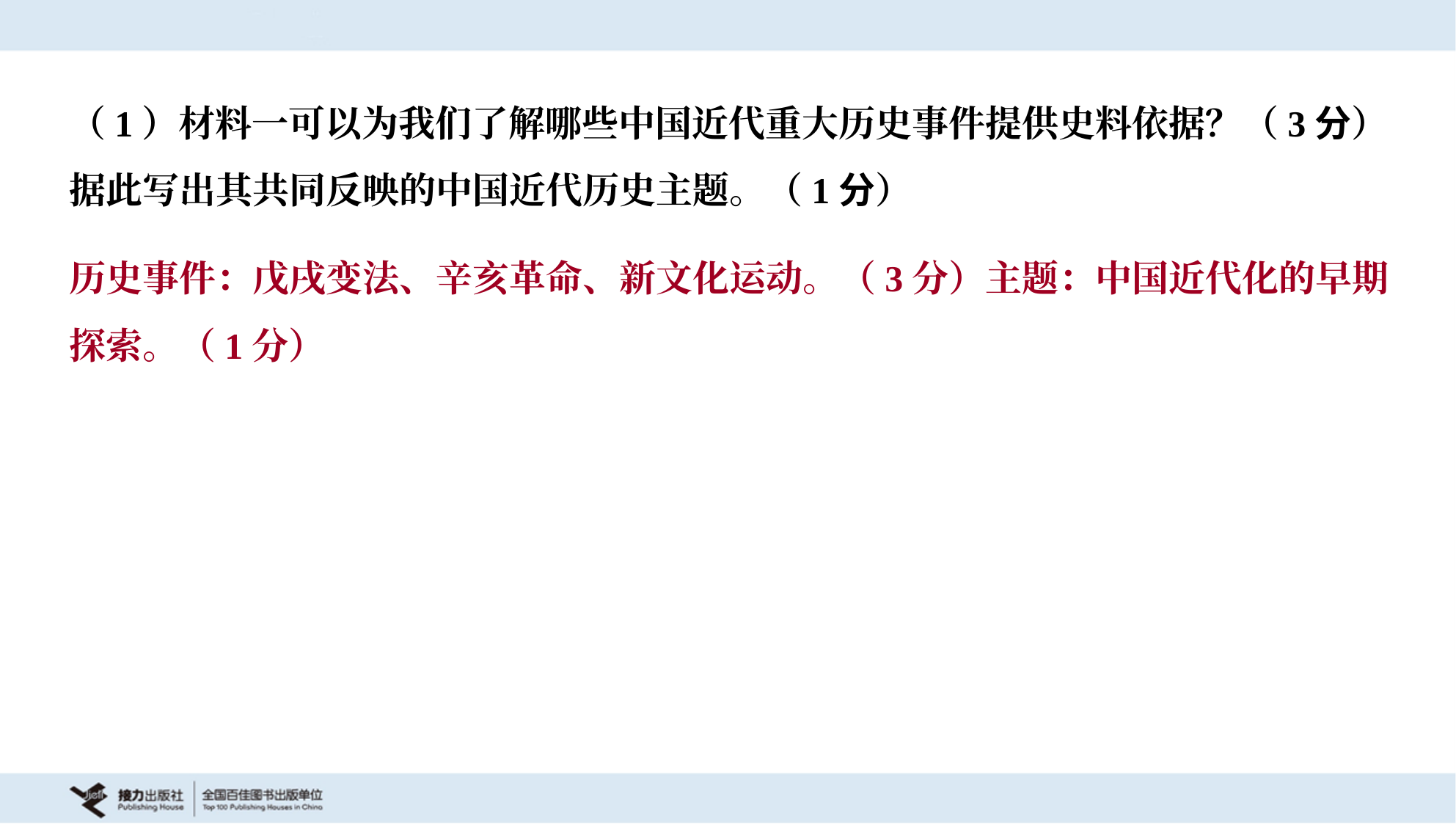

（1）材料一可以为我们了解哪些中国近代重大历史事件提供史料依据？（3分）
据此写出其共同反映的中国近代历史主题。（1分）
历史事件：戊戌变法、辛亥革命、新文化运动。（3分）主题：中国近代化的早期
探索。（1分）